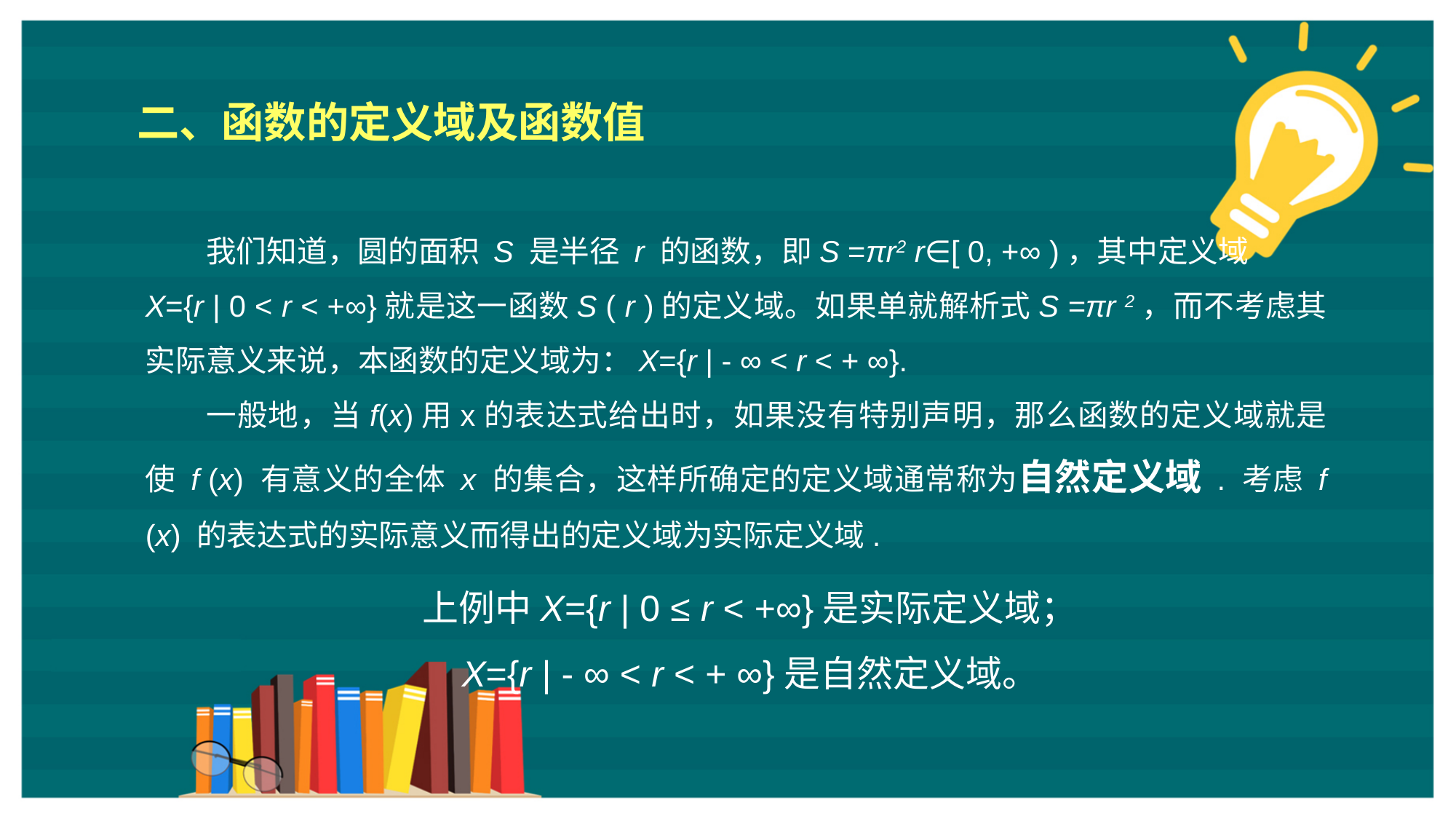

二、函数的定义域及函数值

我们知道，圆的面积 S 是半径 r 的函数，即S =πr2 r∈[ 0, +∞ )，其中定义域
X={r | 0 < r < +∞}就是这一函数S ( r )的定义域。如果单就解析式S =πr 2，而不考虑其实际意义来说，本函数的定义域为：X={r | - ∞ < r < + ∞}.
一般地，当f(x)用x的表达式给出时，如果没有特别声明，那么函数的定义域就是使 f (x) 有意义的全体 x 的集合，这样所确定的定义域通常称为自然定义域 . 考虑 f (x) 的表达式的实际意义而得出的定义域为实际定义域.

上例中X={r | 0 ≤ r < +∞}是实际定义域；
X={r | - ∞ < r < + ∞}是自然定义域。